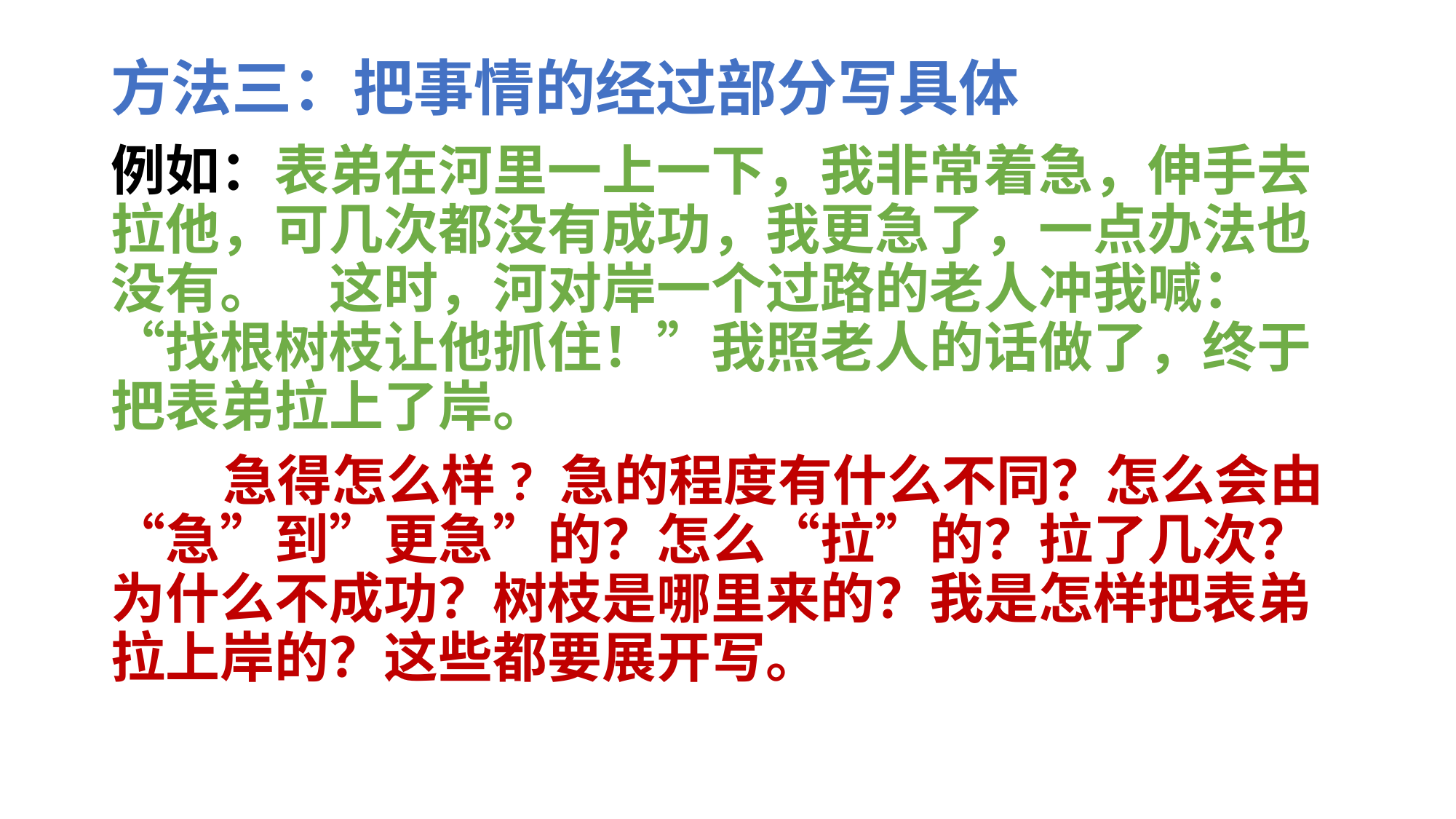

# 方法三：把事情的经过部分写具体
例如：表弟在河里一上一下，我非常着急，伸手去拉他，可几次都没有成功，我更急了，一点办法也没有。　这时，河对岸一个过路的老人冲我喊：“找根树枝让他抓住！”我照老人的话做了，终于把表弟拉上了岸。
        急得怎么样? 急的程度有什么不同？怎么会由“急”到”更急”的？怎么“拉”的？拉了几次？为什么不成功？树枝是哪里来的？我是怎样把表弟拉上岸的？这些都要展开写。